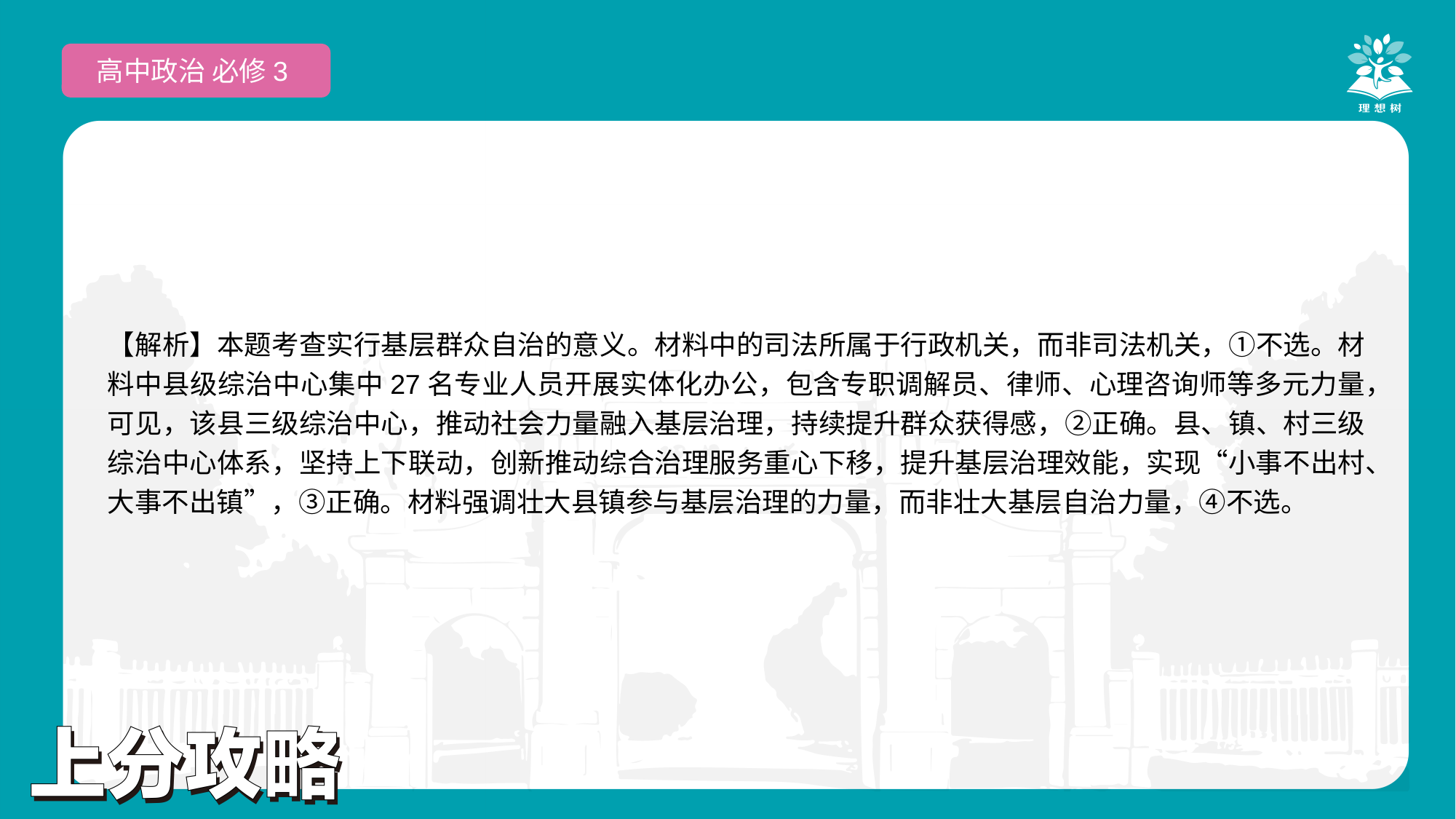

高中政治 必修3
【解析】本题考查实行基层群众自治的意义。材料中的司法所属于行政机关，而非司法机关，①不选。材料中县级综治中心集中27名专业人员开展实体化办公，包含专职调解员、律师、心理咨询师等多元力量，可见，该县三级综治中心，推动社会力量融入基层治理，持续提升群众获得感，②正确。县、镇、村三级综治中心体系，坚持上下联动，创新推动综合治理服务重心下移，提升基层治理效能，实现“小事不出村、大事不出镇”，③正确。材料强调壮大县镇参与基层治理的力量，而非壮大基层自治力量，④不选。